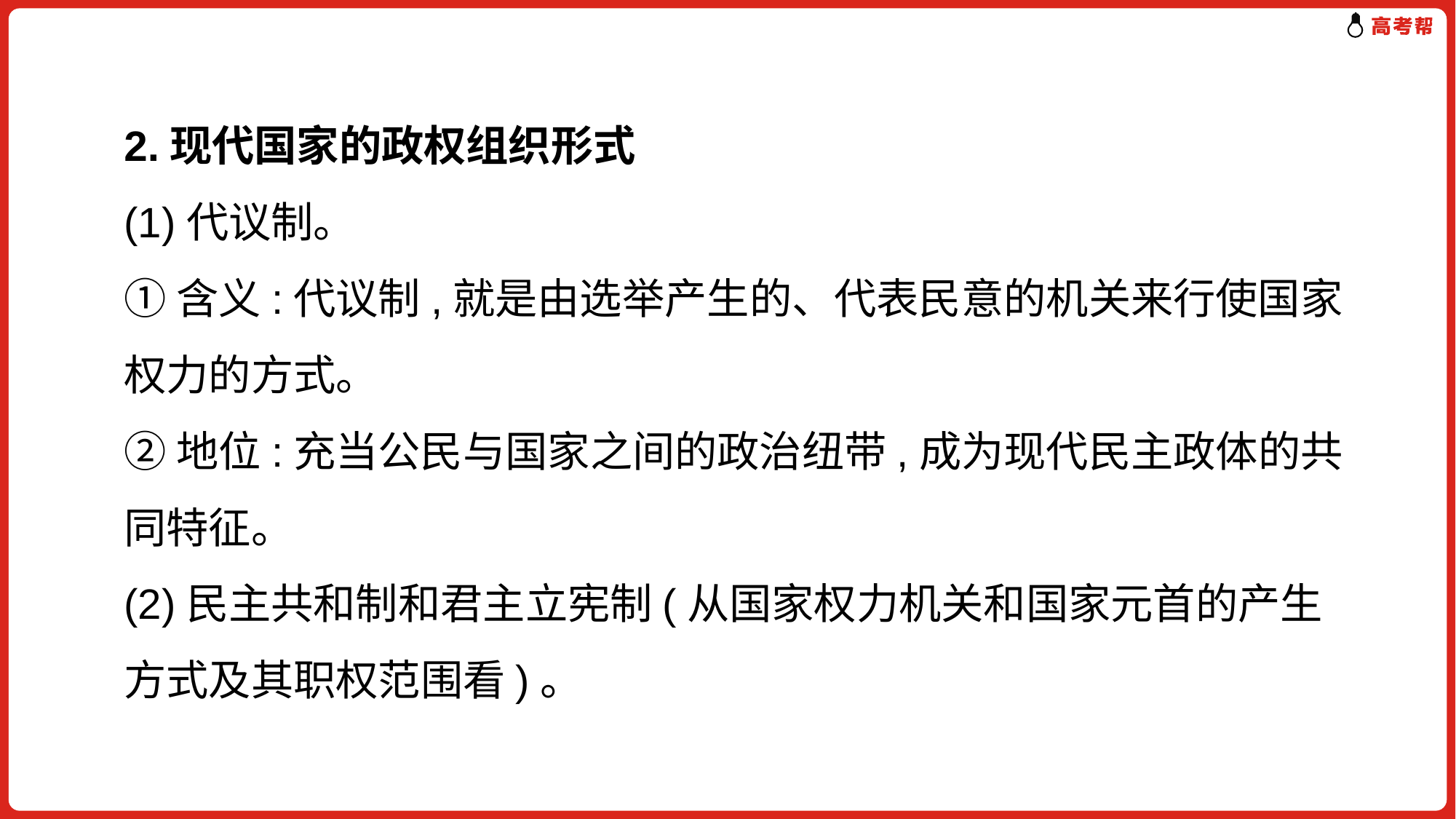

2.现代国家的政权组织形式
(1)代议制。
①含义:代议制,就是由选举产生的、代表民意的机关来行使国家权力的方式。
②地位:充当公民与国家之间的政治纽带,成为现代民主政体的共同特征。
(2)民主共和制和君主立宪制(从国家权力机关和国家元首的产生方式及其职权范围看)。